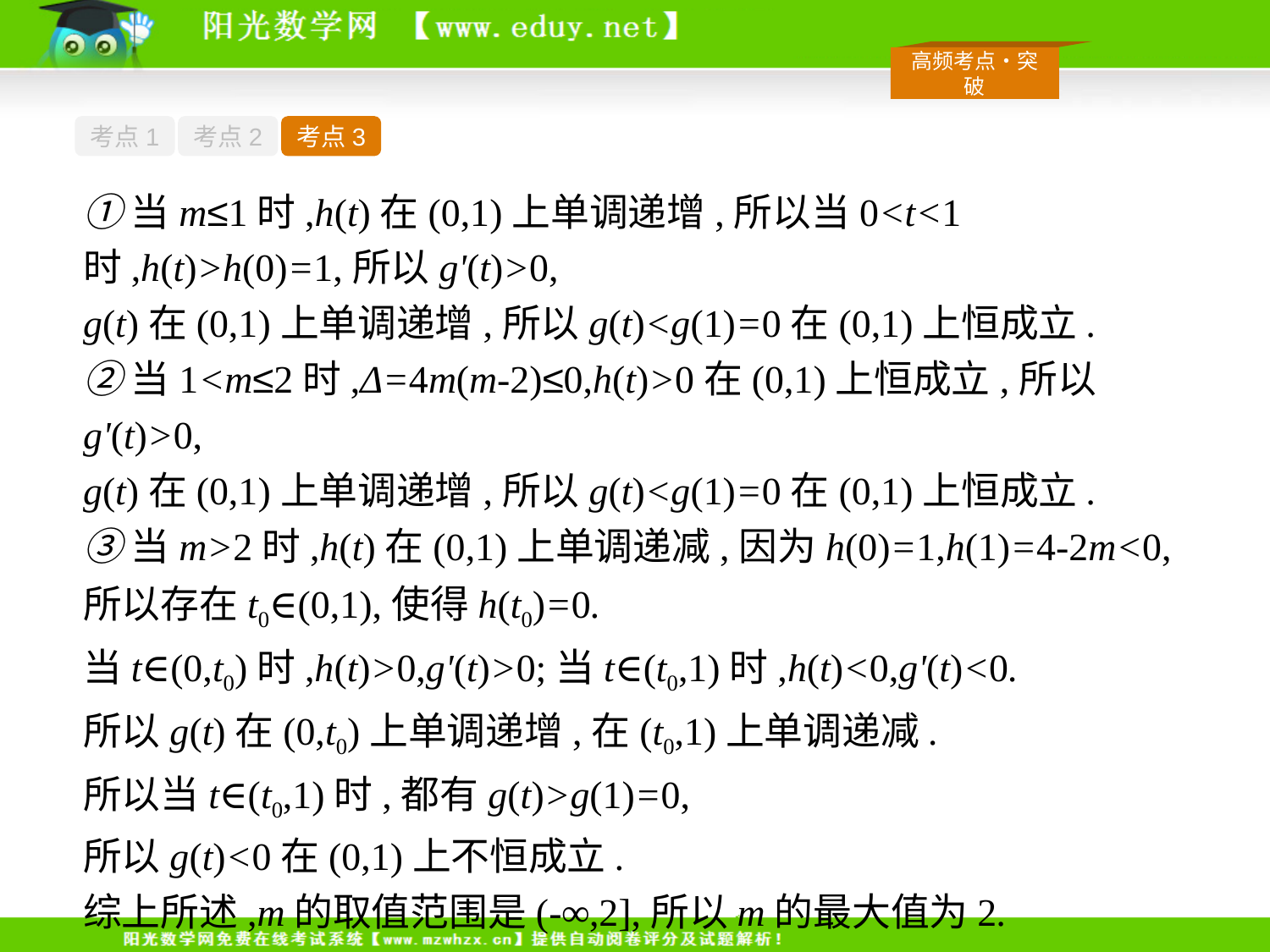

考点1
考点2
考点3
①当m≤1时,h(t)在(0,1)上单调递增,所以当0<t<1时,h(t)>h(0)=1,所以g'(t)>0,
g(t)在(0,1)上单调递增,所以g(t)<g(1)=0在(0,1)上恒成立.
②当1<m≤2时,Δ=4m(m-2)≤0,h(t)>0在(0,1)上恒成立,所以g'(t)>0,
g(t)在(0,1)上单调递增,所以g(t)<g(1)=0在(0,1)上恒成立.
③当m>2时,h(t)在(0,1)上单调递减,因为h(0)=1,h(1)=4-2m<0,
所以存在t0∈(0,1),使得h(t0)=0.
当t∈(0,t0)时,h(t)>0,g'(t)>0;当t∈(t0,1)时,h(t)<0,g'(t)<0.
所以g(t)在(0,t0)上单调递增,在(t0,1)上单调递减.
所以当t∈(t0,1)时,都有g(t)>g(1)=0,
所以g(t)<0在(0,1)上不恒成立.
综上所述,m的取值范围是(-∞,2],所以m的最大值为2.